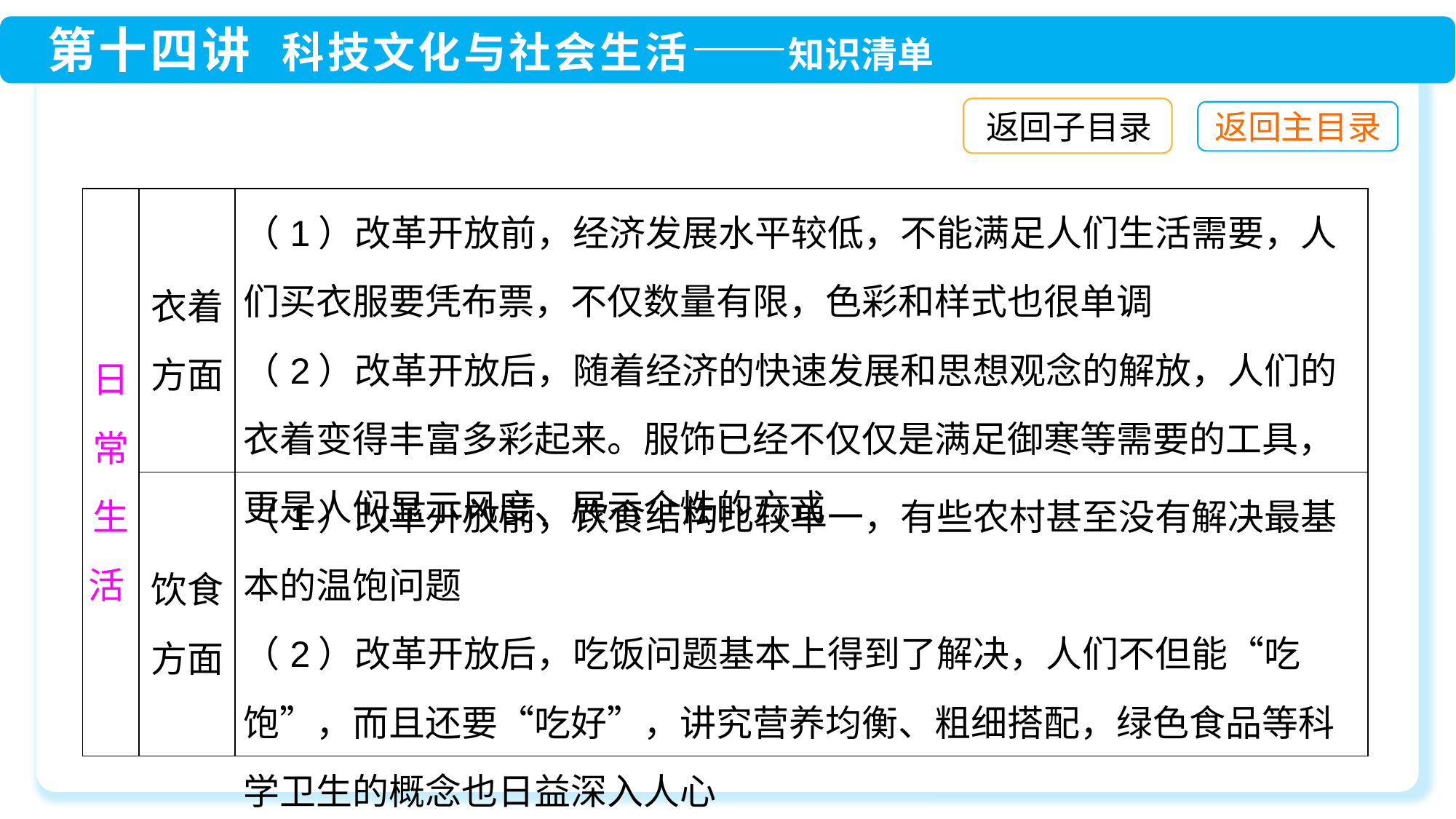

返回子目录
| 日 常 生 活 | 衣着方面 | （1）改革开放前，经济发展水平较低，不能满足人们生活需要，人们买衣服要凭布票，不仅数量有限，色彩和样式也很单调 （2）改革开放后，随着经济的快速发展和思想观念的解放，人们的衣着变得丰富多彩起来。服饰已经不仅仅是满足御寒等需要的工具，更是人们显示风度、展示个性的方式 |
| --- | --- | --- |
|  | 饮食方面 | （1）改革开放前，饮食结构比较单一，有些农村甚至没有解决最基本的温饱问题 （2）改革开放后，吃饭问题基本上得到了解决，人们不但能“吃饱”，而且还要“吃好”，讲究营养均衡、粗细搭配，绿色食品等科学卫生的概念也日益深入人心 |